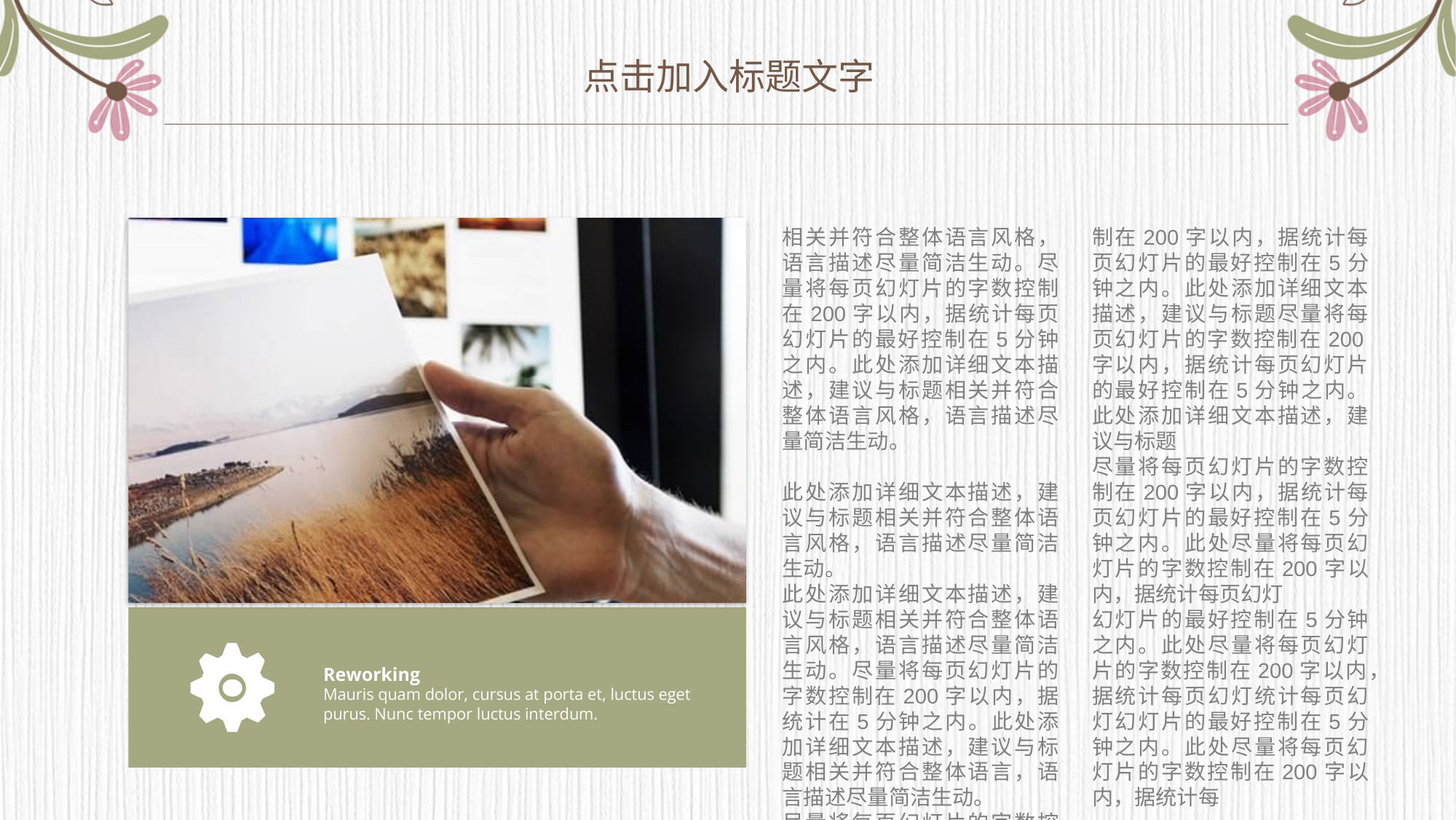

点击加入标题文字

Reworking
Mauris quam dolor, cursus at porta et, luctus eget purus. Nunc tempor luctus interdum.

相关并符合整体语言风格，语言描述尽量简洁生动。尽量将每页幻灯片的字数控制在200字以内，据统计每页幻灯片的最好控制在5分钟之内。此处添加详细文本描述，建议与标题相关并符合整体语言风格，语言描述尽量简洁生动。

此处添加详细文本描述，建议与标题相关并符合整体语言风格，语言描述尽量简洁生动。
此处添加详细文本描述，建议与标题相关并符合整体语言风格，语言描述尽量简洁生动。尽量将每页幻灯片的字数控制在200字以内，据统计在5分钟之内。此处添加详细文本描述，建议与标题相关并符合整体语言，语言描述尽量简洁生动。
尽量将每页幻灯片的字数控制在200字以内，据统计每页幻灯片的最好控制在5分钟之内。此处添加详细文本描述，建议与标题尽量将每页幻灯片的字数控制在200字以内，据统计每页幻灯片的最好控制在5分钟之内。此处添加详细文本描述，建议与标题
尽量将每页幻灯片的字数控制在200字以内，据统计每页幻灯片的最好控制在5分钟之内。此处尽量将每页幻灯片的字数控制在200字以内，据统计每页幻灯
幻灯片的最好控制在5分钟之内。此处尽量将每页幻灯片的字数控制在200字以内，据统计每页幻灯统计每页幻灯幻灯片的最好控制在5分钟之内。此处尽量将每页幻灯片的字数控制在200字以内，据统计每